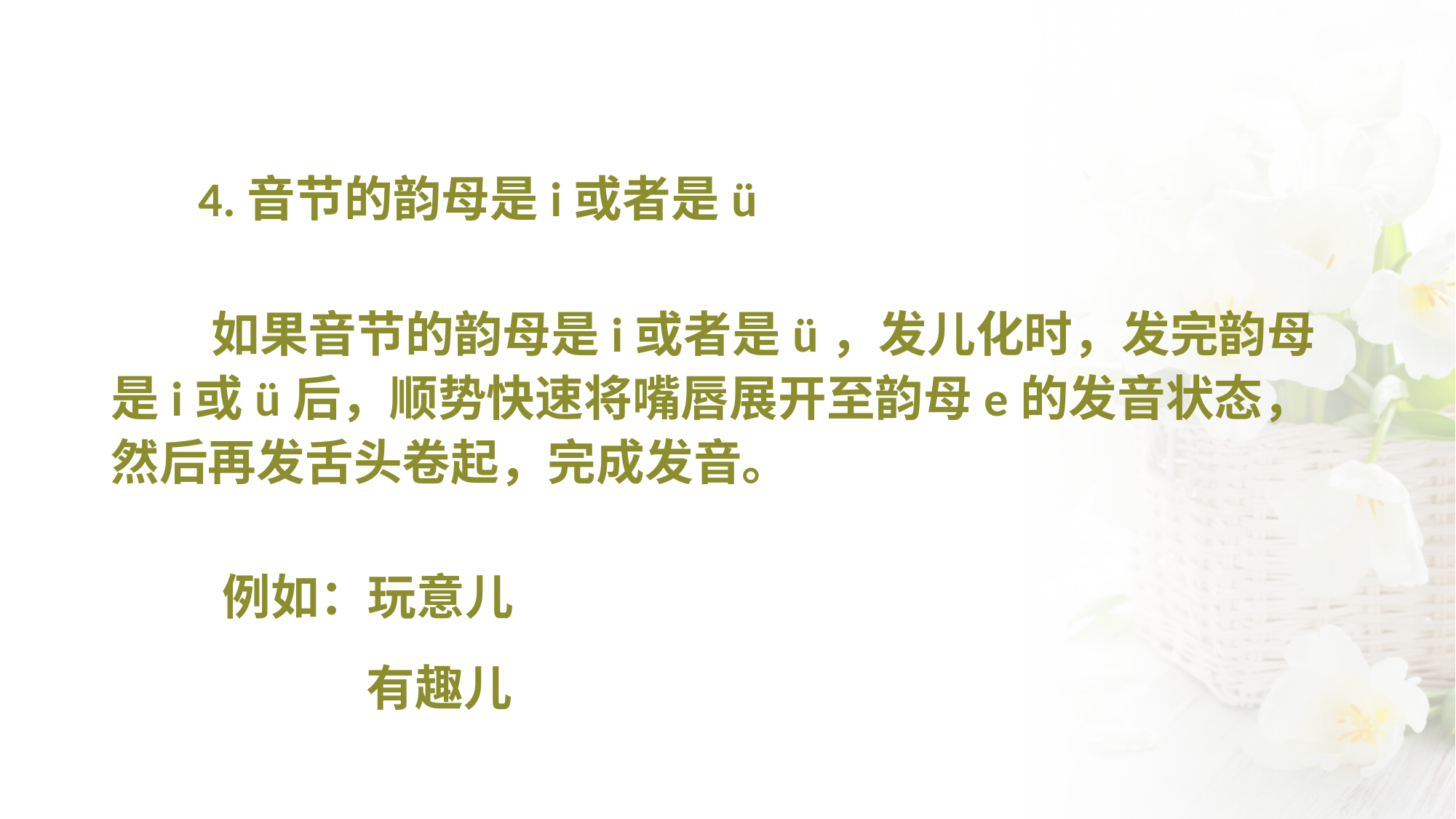

4.音节的韵母是i或者是ü

        如果音节的韵母是i或者是ü，发儿化时，发完韵母是i或ü后，顺势快速将嘴唇展开至韵母e的发音状态，然后再发舌头卷起，完成发音。

         例如：玩意儿
                      有趣儿